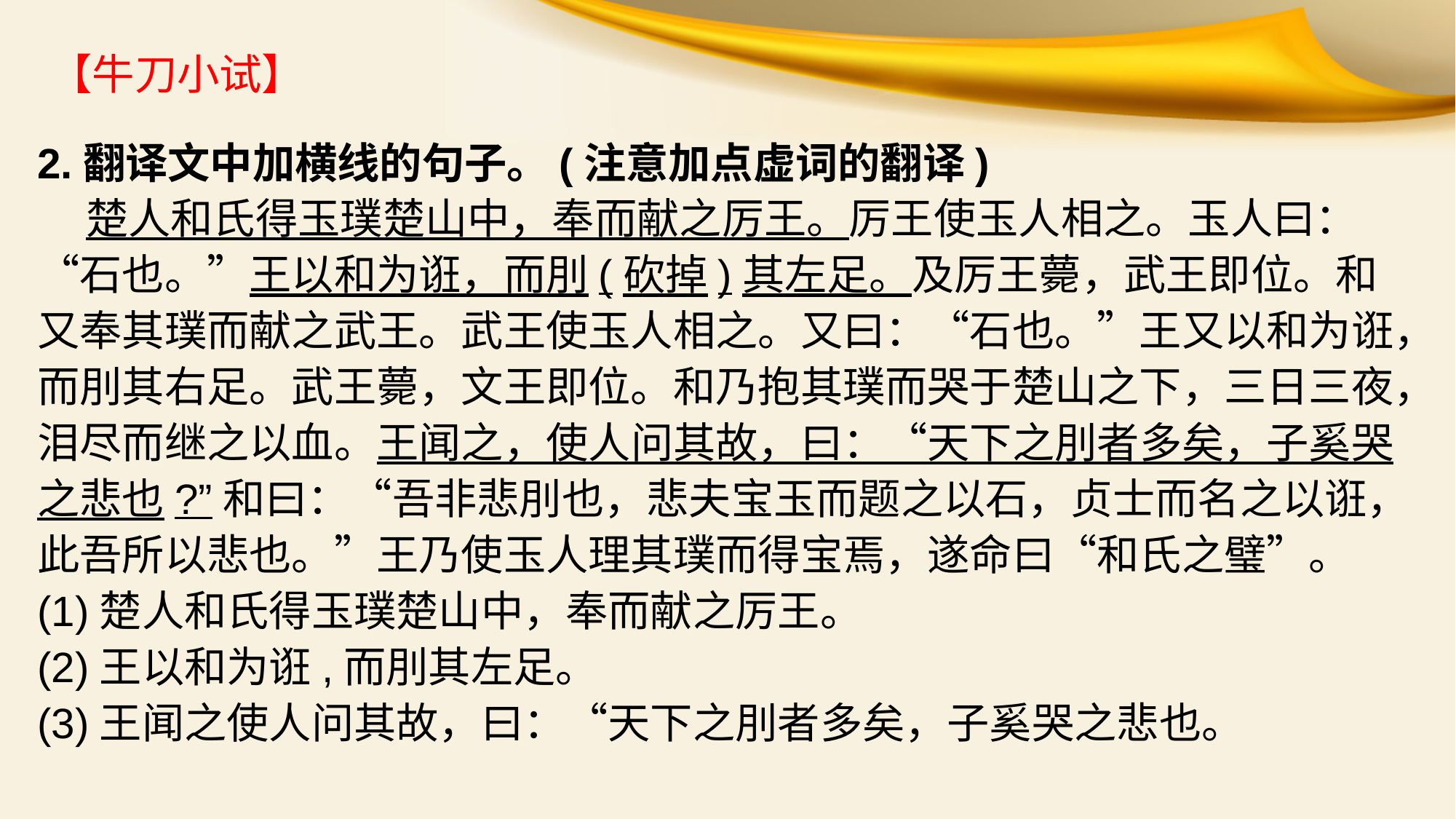

【牛刀小试】
2.翻译文中加横线的句子。(注意加点虚词的翻译)
    楚人和氏得玉璞楚山中，奉而献之厉王。厉王使玉人相之。玉人曰：“石也。”王以和为诳，而刖(砍掉)其左足。及厉王薨，武王即位。和又奉其璞而献之武王。武王使玉人相之。又曰：“石也。”王又以和为诳，而刖其右足。武王薨，文王即位。和乃抱其璞而哭于楚山之下，三日三夜，泪尽而继之以血。王闻之，使人问其故，曰：“天下之刖者多矣，子奚哭之悲也?”和曰：“吾非悲刖也，悲夫宝玉而题之以石，贞士而名之以诳，此吾所以悲也。”王乃使玉人理其璞而得宝焉，遂命曰“和氏之璧”。
(1)楚人和氏得玉璞楚山中，奉而献之厉王。
(2)王以和为诳,而刖其左足。
(3)王闻之使人问其故，曰：“天下之刖者多矣，子奚哭之悲也。